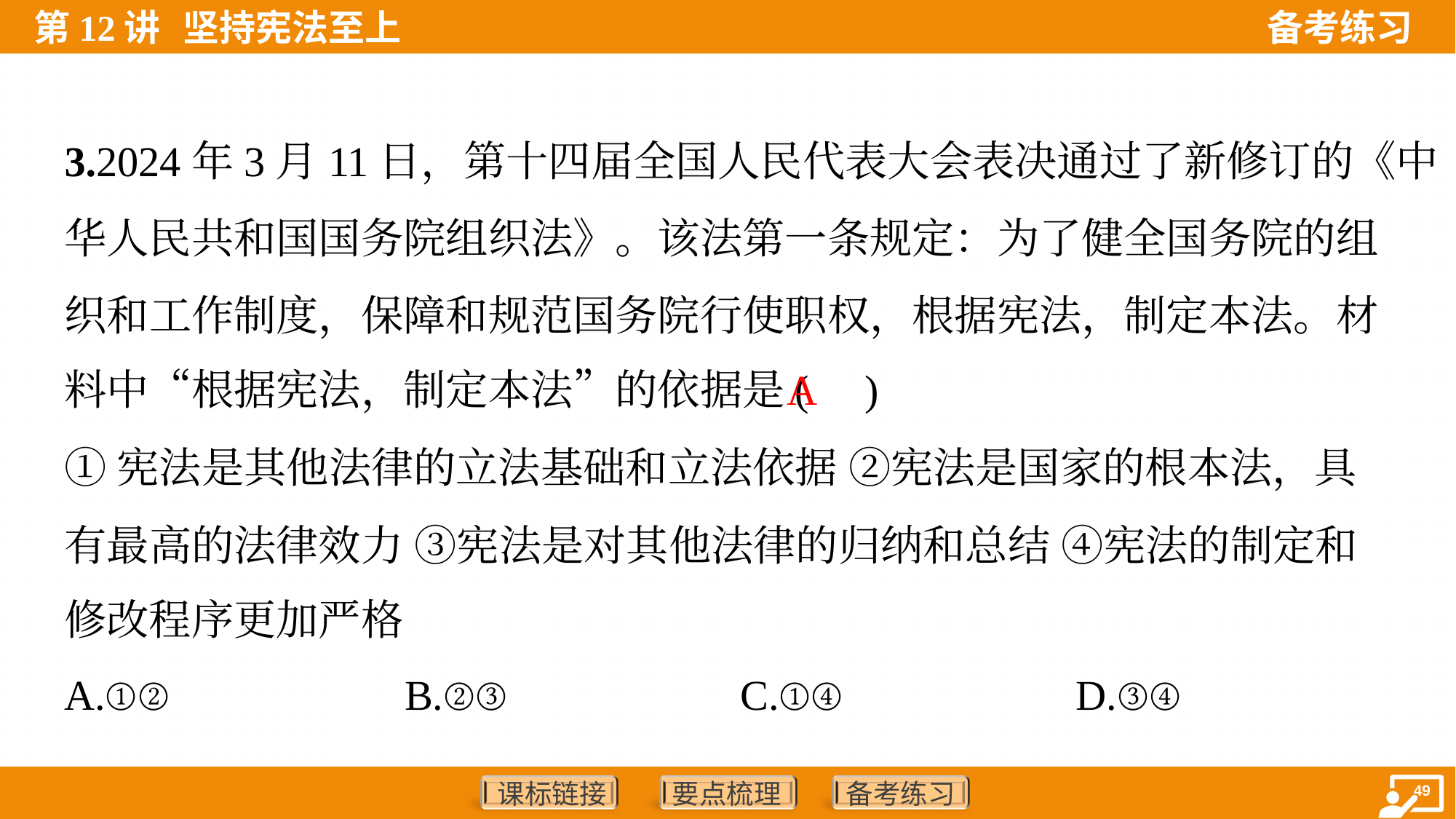

3.2024年3月11日，第十四届全国人民代表大会表决通过了新修订的《中
华人民共和国国务院组织法》。该法第一条规定：为了健全国务院的组
织和工作制度，保障和规范国务院行使职权，根据宪法，制定本法。材
料中“根据宪法，制定本法”的依据是(     )
A
①宪法是其他法律的立法基础和立法依据 ②宪法是国家的根本法，具
有最高的法律效力 ③宪法是对其他法律的归纳和总结 ④宪法的制定和
修改程序更加严格
A.①②	B.②③	C.①④	D.③④